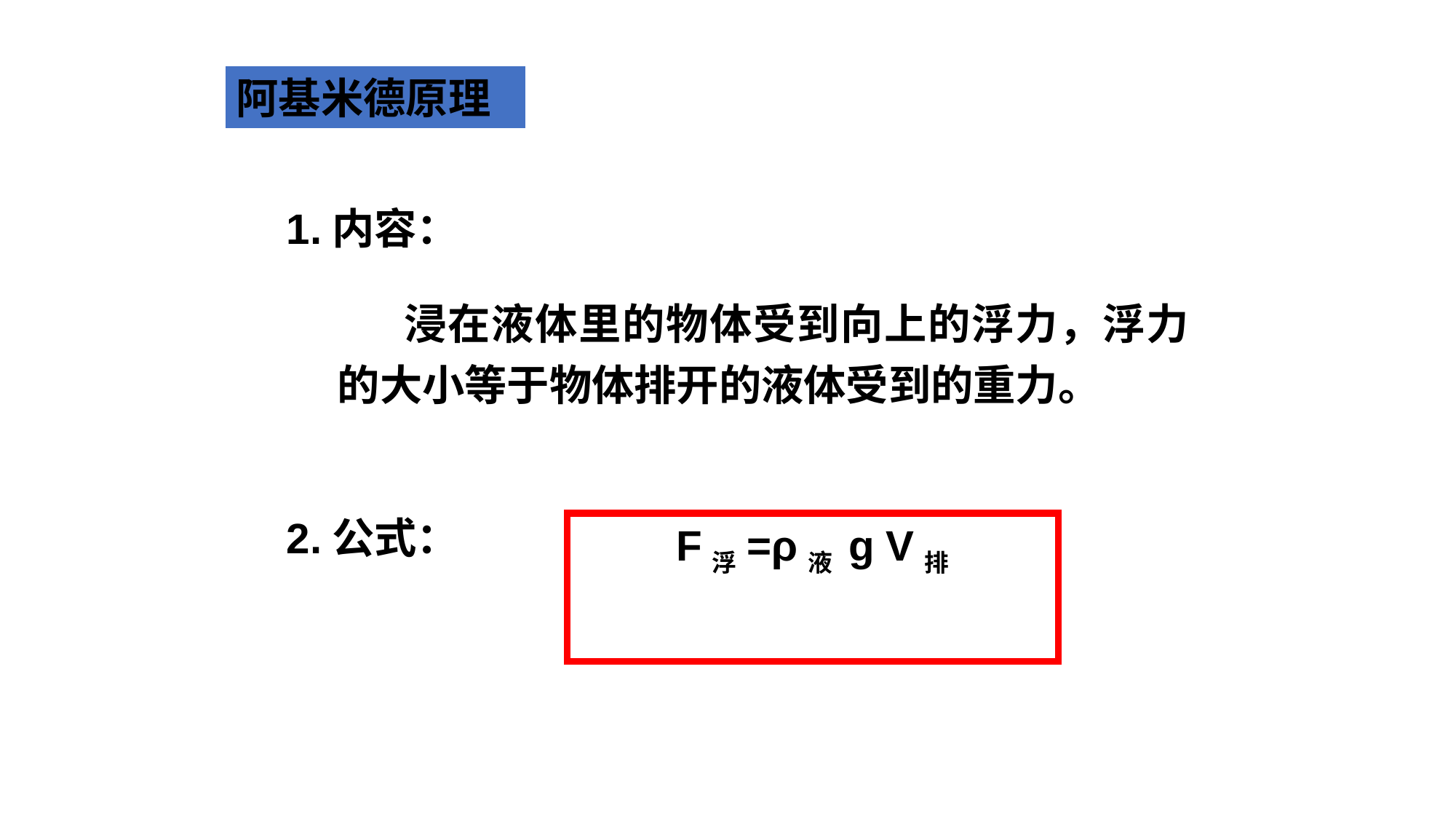

阿基米德原理
1.内容：
     浸在液体里的物体受到向上的浮力，浮力的大小等于物体排开的液体受到的重力。
2.公式：
F浮=ρ液 g V排